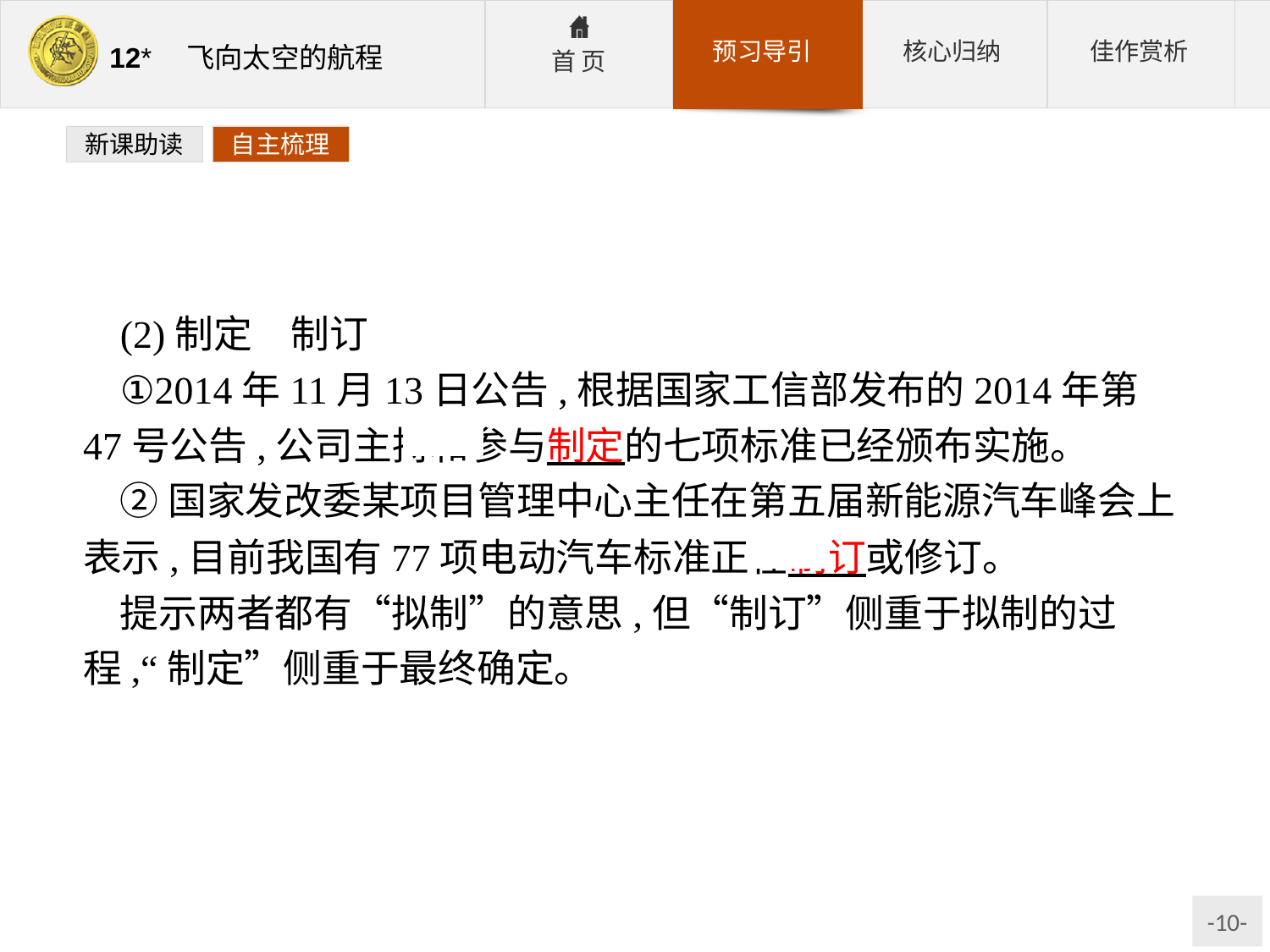

新课助读
自主梳理
(2)制定　制订
①2014年11月13日公告,根据国家工信部发布的2014年第47号公告,公司主持和参与制定的七项标准已经颁布实施。
②国家发改委某项目管理中心主任在第五届新能源汽车峰会上表示,目前我国有77项电动汽车标准正在制订或修订。
提示两者都有“拟制”的意思,但“制订”侧重于拟制的过程,“制定”侧重于最终确定。